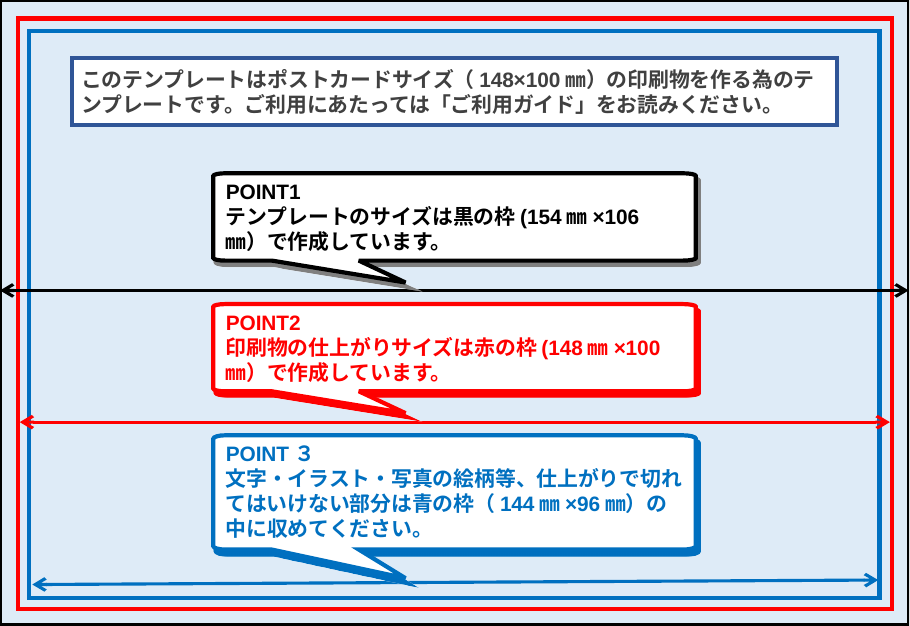

このテンプレートはポストカードサイズ（148×100㎜）の印刷物を作る為のテンプレートです。ご利用にあたっては「ご利用ガイド」をお読みください。
POINT1
テンプレートのサイズは黒の枠(154㎜×106㎜）で作成しています。
POINT2
印刷物の仕上がりサイズは赤の枠(148㎜×100㎜）で作成しています。
POINT３
文字・イラスト・写真の絵柄等、仕上がりで切れてはいけない部分は青の枠（144㎜×96㎜）の中に収めてください。